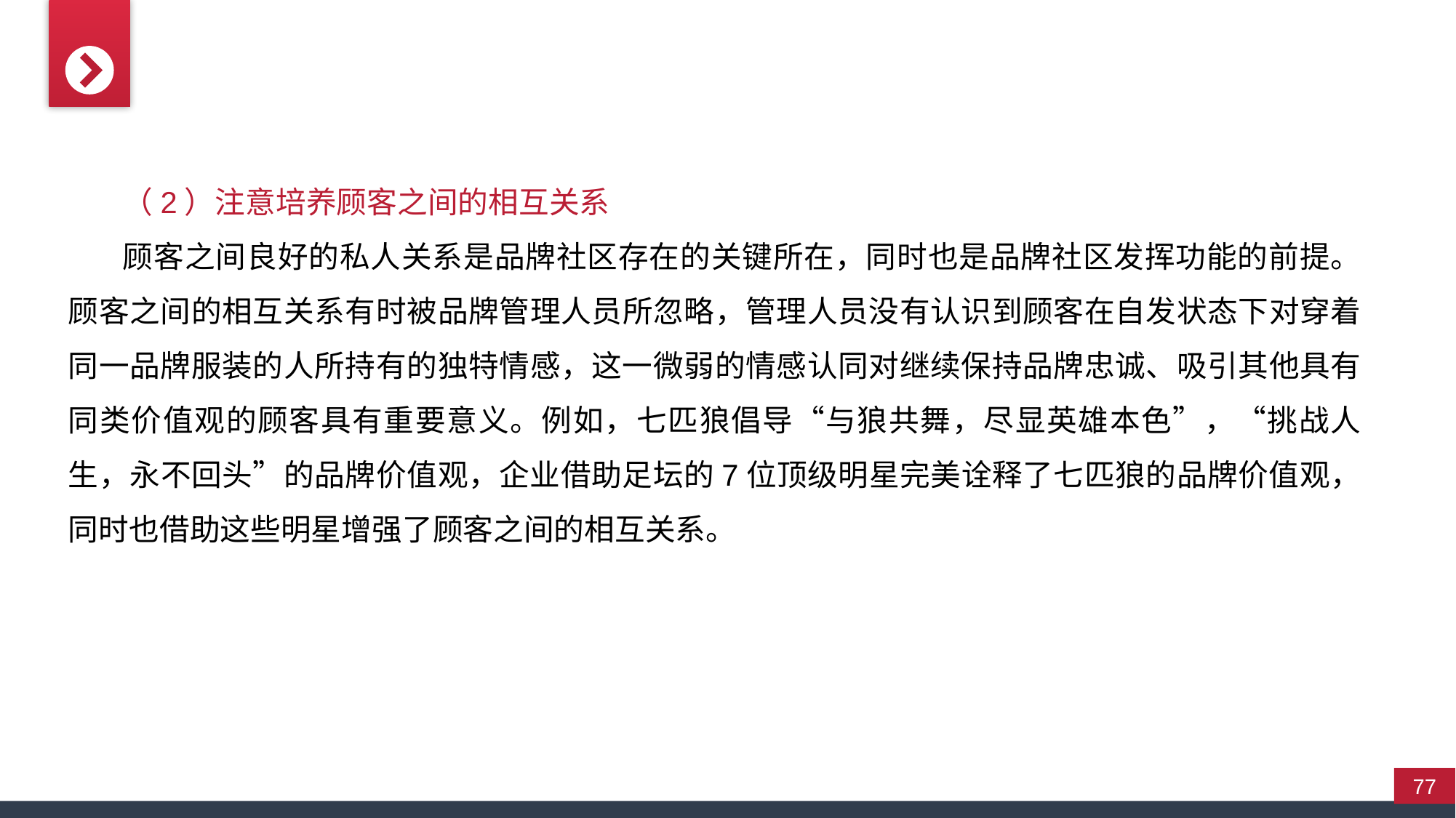

（2）注意培养顾客之间的相互关系
顾客之间良好的私人关系是品牌社区存在的关键所在，同时也是品牌社区发挥功能的前提。顾客之间的相互关系有时被品牌管理人员所忽略，管理人员没有认识到顾客在自发状态下对穿着同一品牌服装的人所持有的独特情感，这一微弱的情感认同对继续保持品牌忠诚、吸引其他具有同类价值观的顾客具有重要意义。例如，七匹狼倡导“与狼共舞，尽显英雄本色”，“挑战人生，永不回头”的品牌价值观，企业借助足坛的7位顶级明星完美诠释了七匹狼的品牌价值观，同时也借助这些明星增强了顾客之间的相互关系。